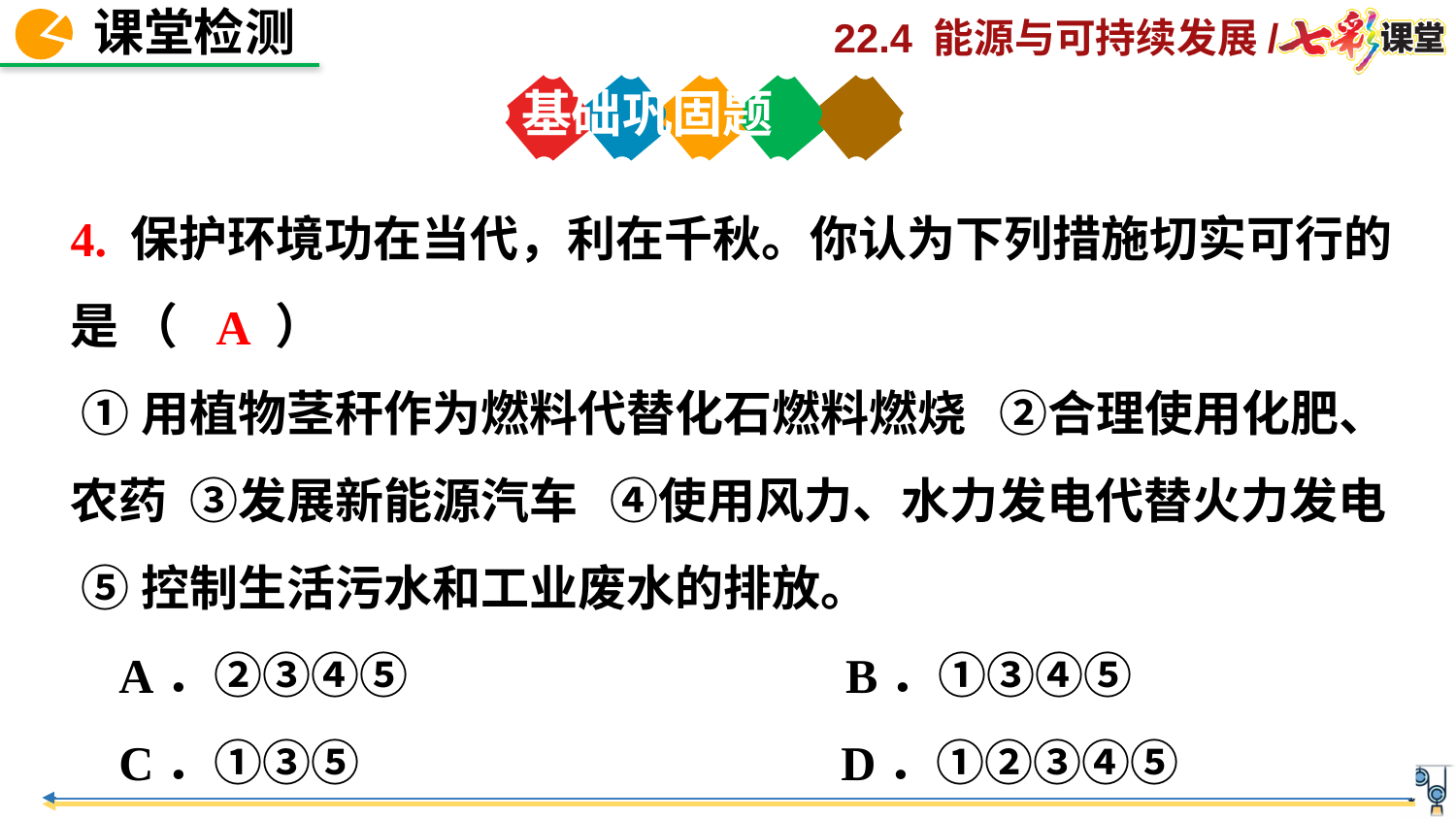

基础巩固题

4. 保护环境功在当代，利在千秋。你认为下列措施切实可行的是 （　　）
 ①用植物茎秆作为燃料代替化石燃料燃烧   ②合理使用化肥、农药  ③发展新能源汽车   ④使用风力、水力发电代替火力发电
 ⑤控制生活污水和工业废水的排放。
    A．②③④⑤                                       B．①③④⑤
    C．①③⑤                                           D．①②③④⑤
A